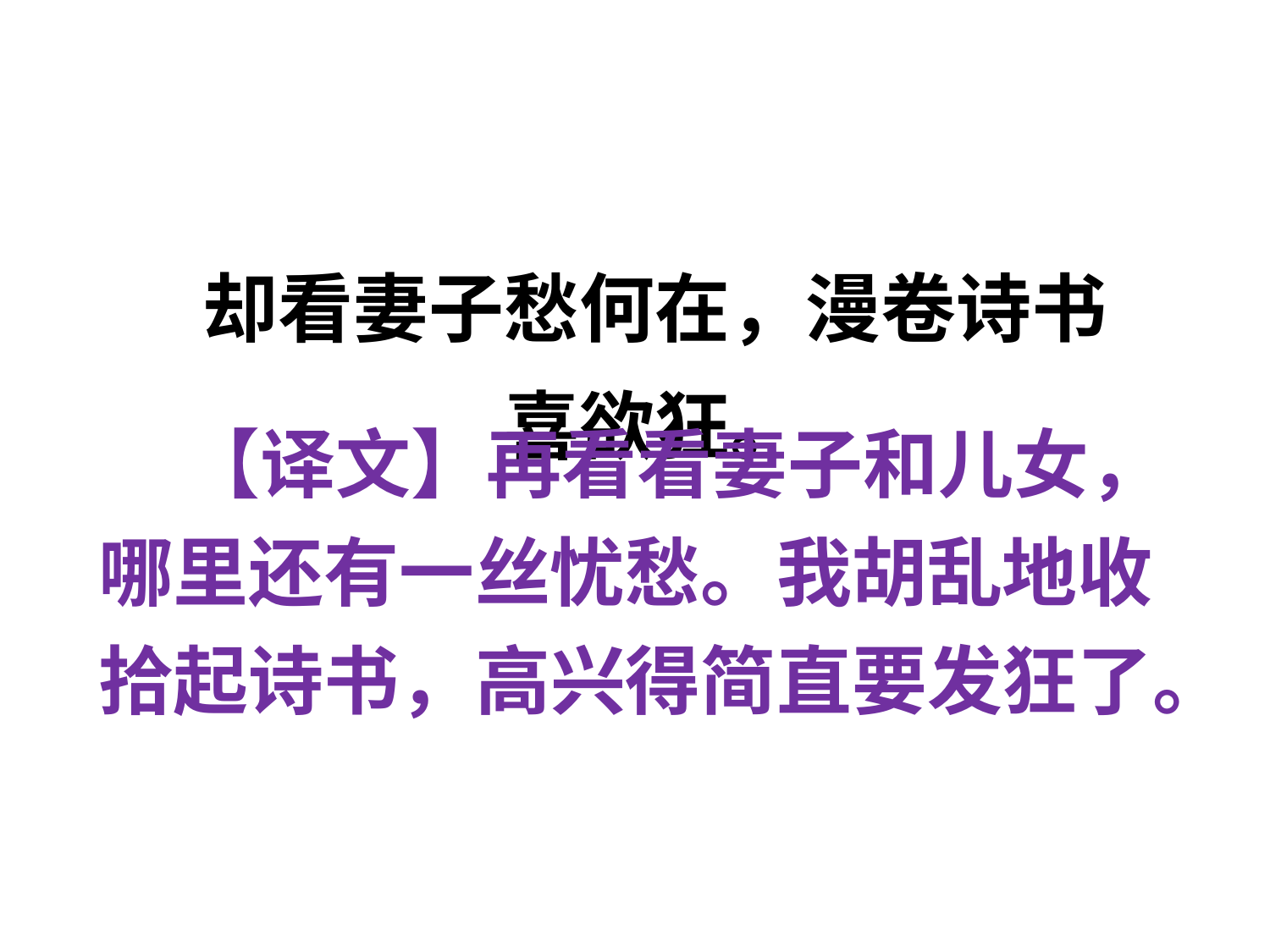

却看妻子愁何在，漫卷诗书喜欲狂。
    【译文】再看看妻子和儿女，哪里还有一丝忧愁。我胡乱地收拾起诗书，高兴得简直要发狂了。